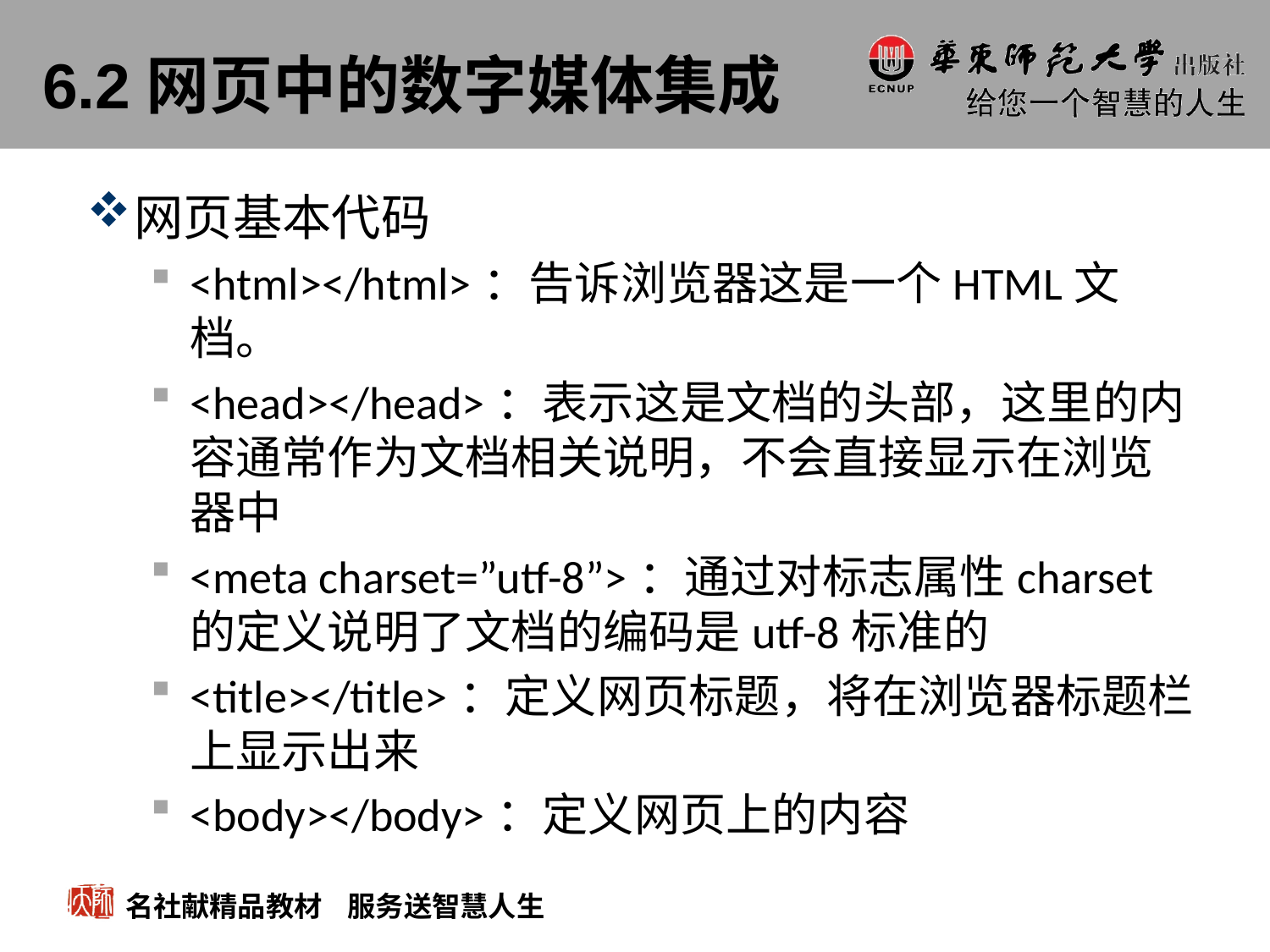

# 6.2网页中的数字媒体集成
网页基本代码
<html></html>：告诉浏览器这是一个HTML文档。
<head></head>：表示这是文档的头部，这里的内容通常作为文档相关说明，不会直接显示在浏览器中
<meta charset=”utf-8”>：通过对标志属性charset的定义说明了文档的编码是utf-8标准的
<title></title>：定义网页标题，将在浏览器标题栏上显示出来
<body></body>：定义网页上的内容